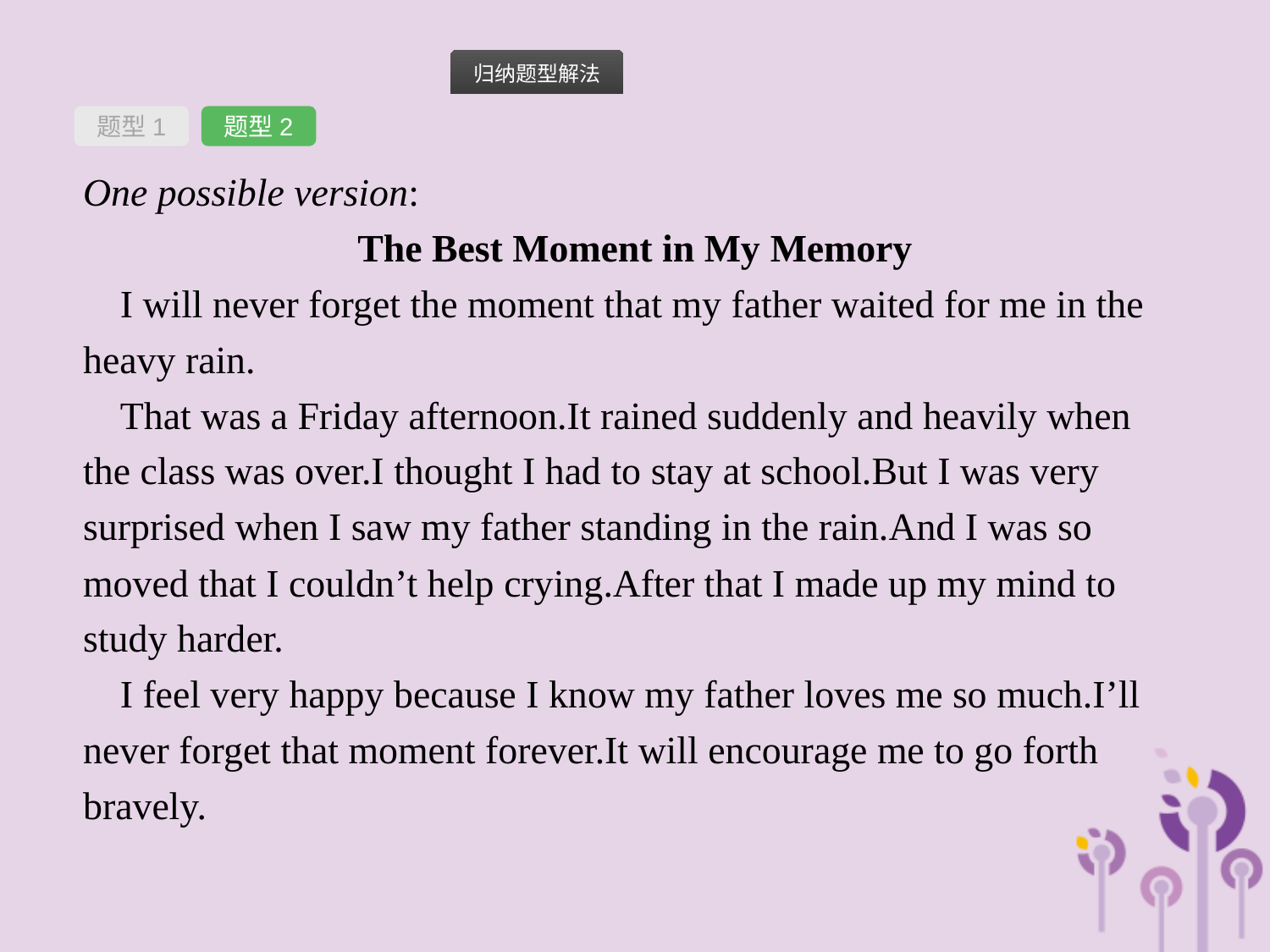

题型1
题型2
One possible version:
The Best Moment in My Memory
I will never forget the moment that my father waited for me in the heavy rain.
That was a Friday afternoon.It rained suddenly and heavily when the class was over.I thought I had to stay at school.But I was very surprised when I saw my father standing in the rain.And I was so moved that I couldn’t help crying.After that I made up my mind to study harder.
I feel very happy because I know my father loves me so much.I’ll never forget that moment forever.It will encourage me to go forth bravely.